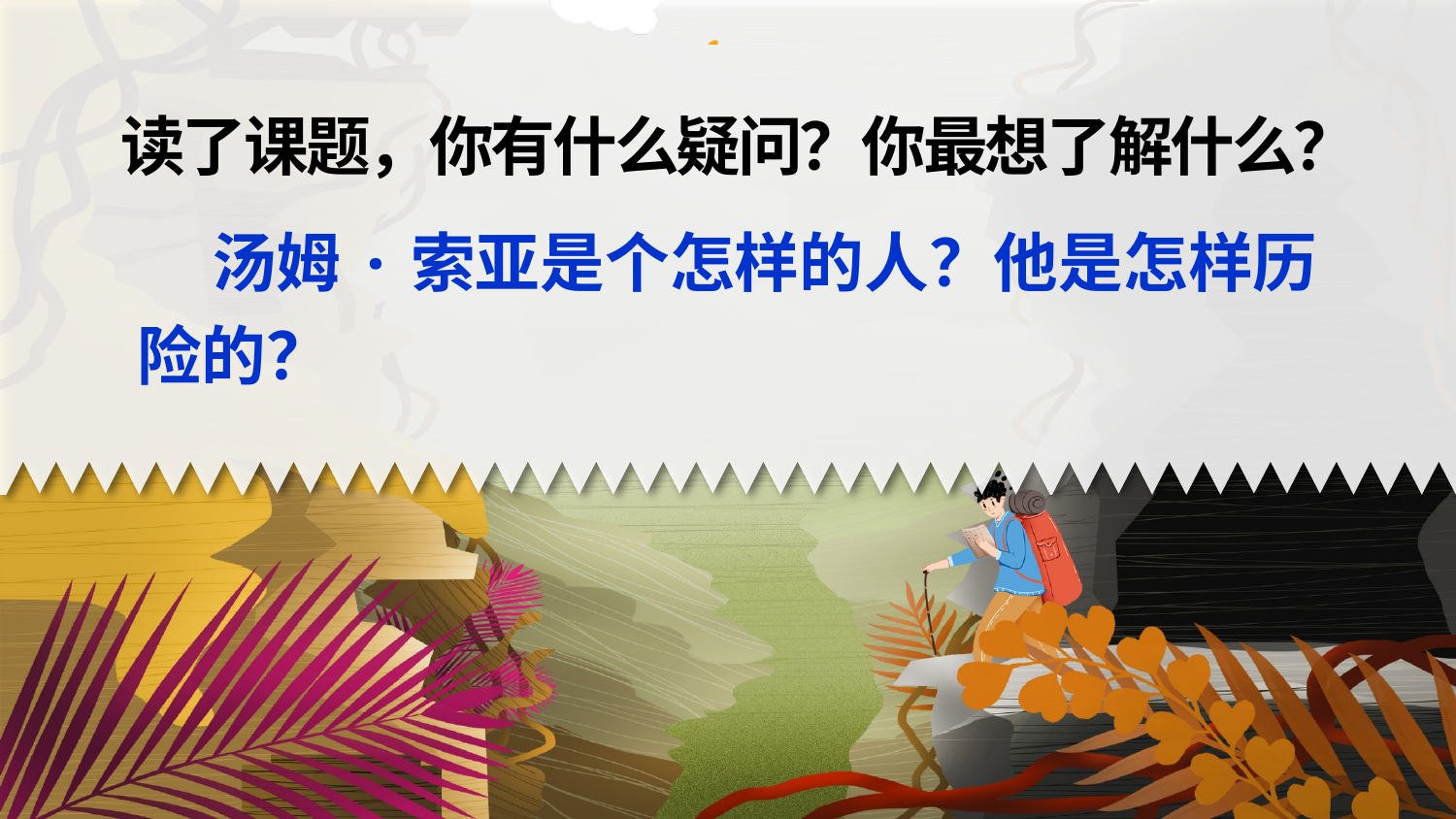

读了课题，你有什么疑问？你最想了解什么？
    汤姆·索亚是个怎样的人？他是怎样历险的？